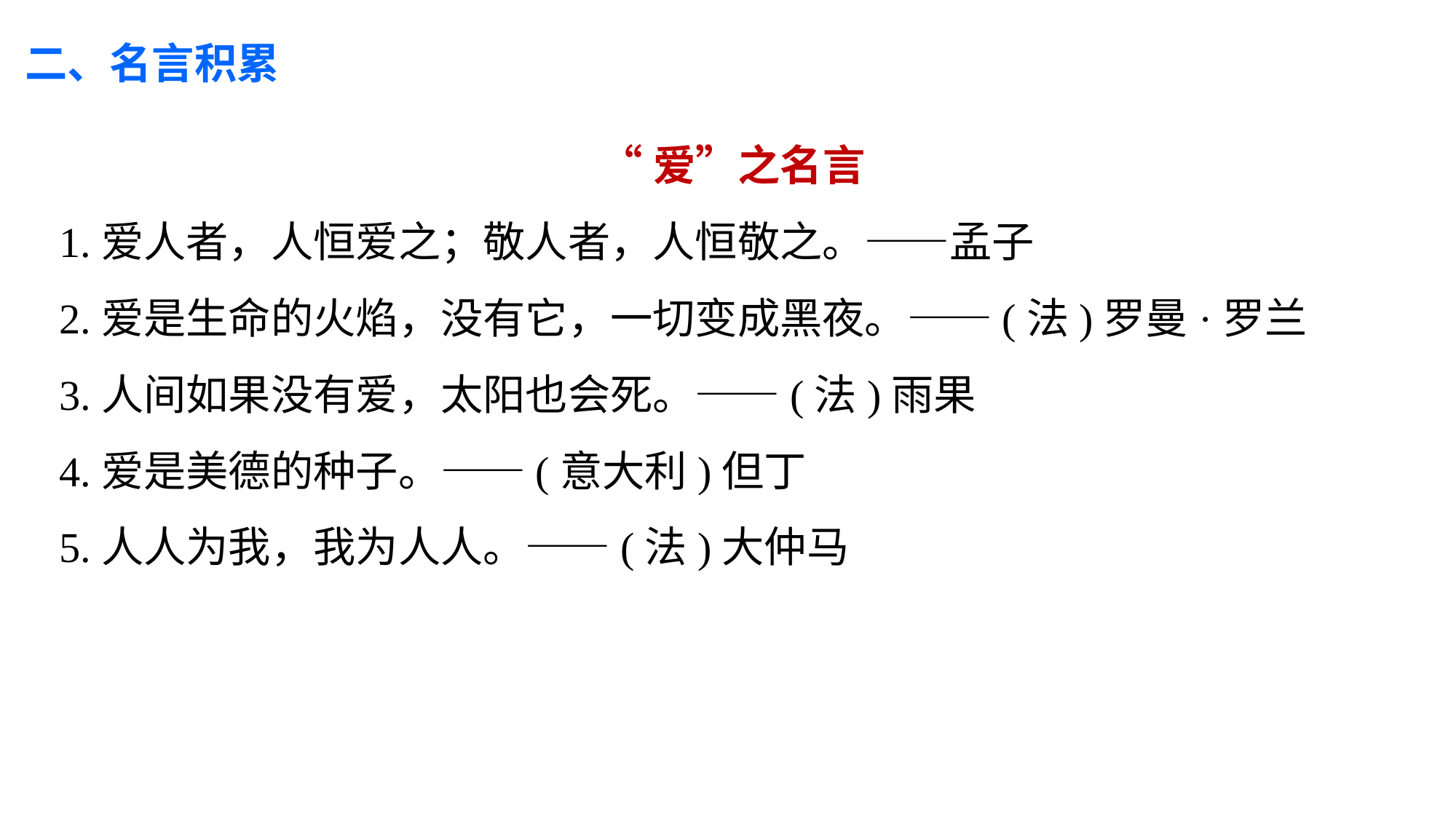

二、名言积累
 “爱”之名言
1.爱人者，人恒爱之；敬人者，人恒敬之。——孟子
2.爱是生命的火焰，没有它，一切变成黑夜。——(法)罗曼·罗兰
3.人间如果没有爱，太阳也会死。——(法)雨果
4.爱是美德的种子。——(意大利)但丁
5.人人为我，我为人人。——(法)大仲马